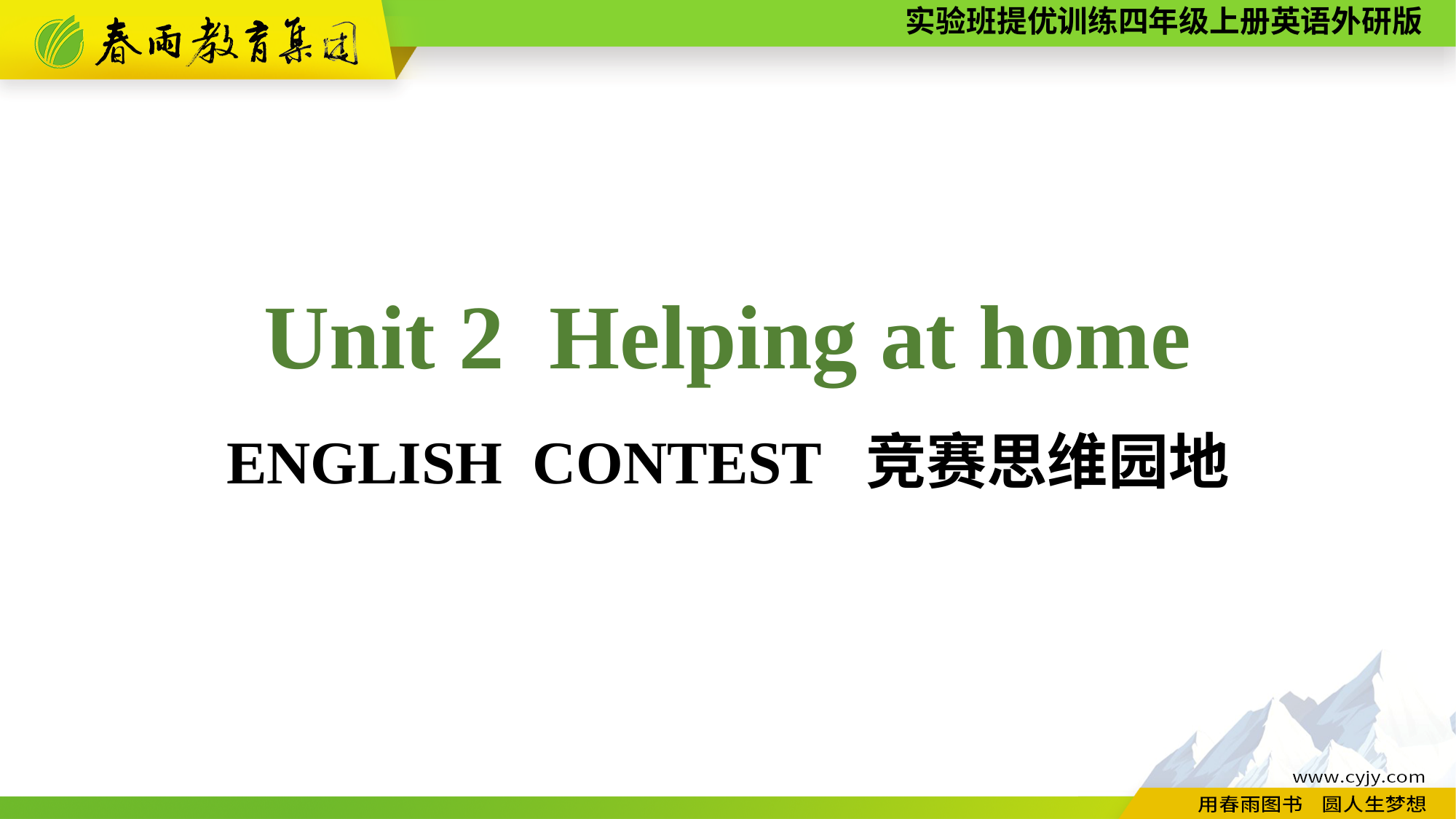

Unit 2  Helping at home
ENGLISH  CONTEST  竞赛思维园地